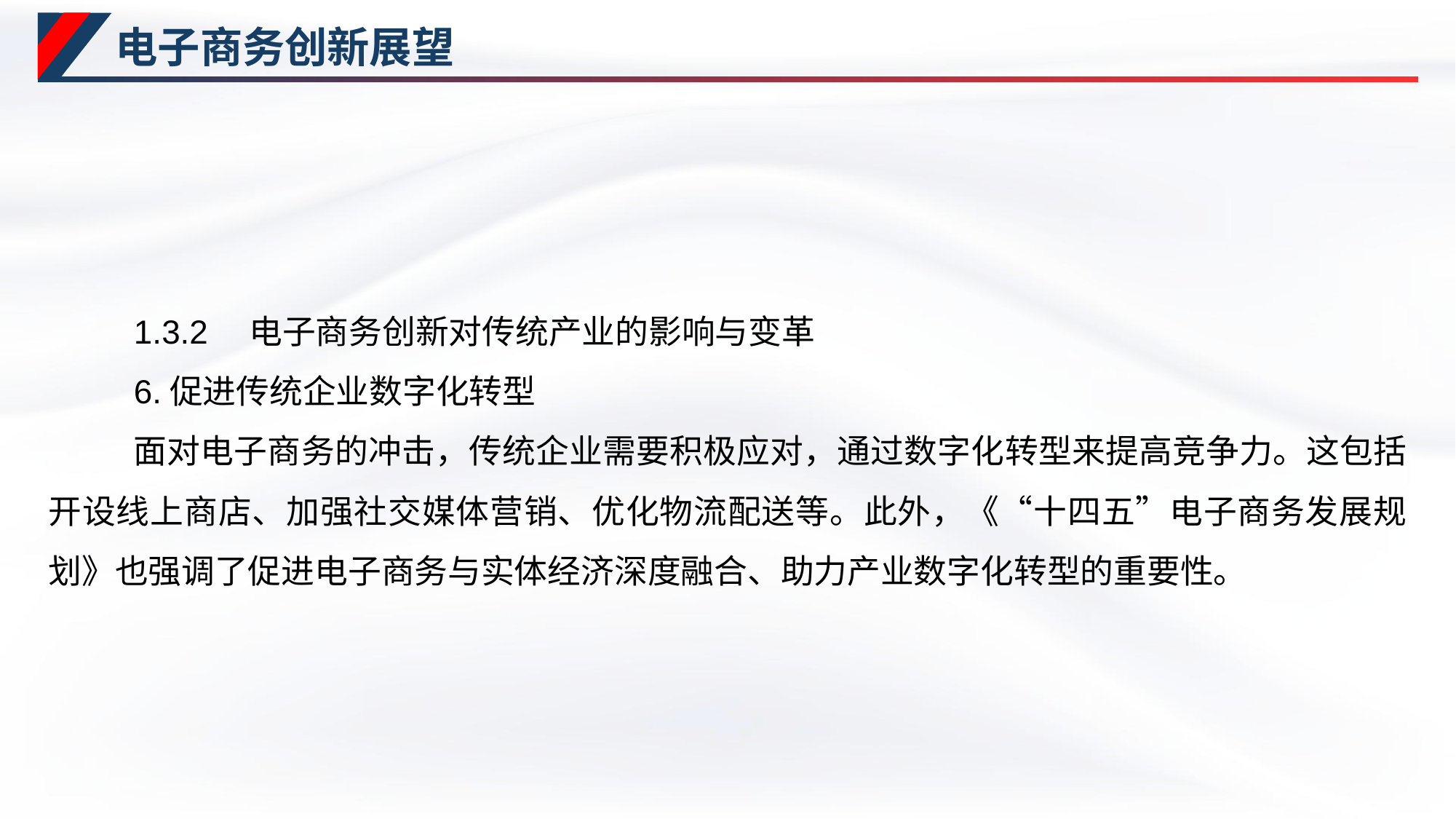

# 电子商务创新展望
1.3.2　电子商务创新对传统产业的影响与变革
6.促进传统企业数字化转型
面对电子商务的冲击，传统企业需要积极应对，通过数字化转型来提高竞争力。这包括开设线上商店、加强社交媒体营销、优化物流配送等。此外，《“十四五”电子商务发展规划》也强调了促进电子商务与实体经济深度融合、助力产业数字化转型的重要性。